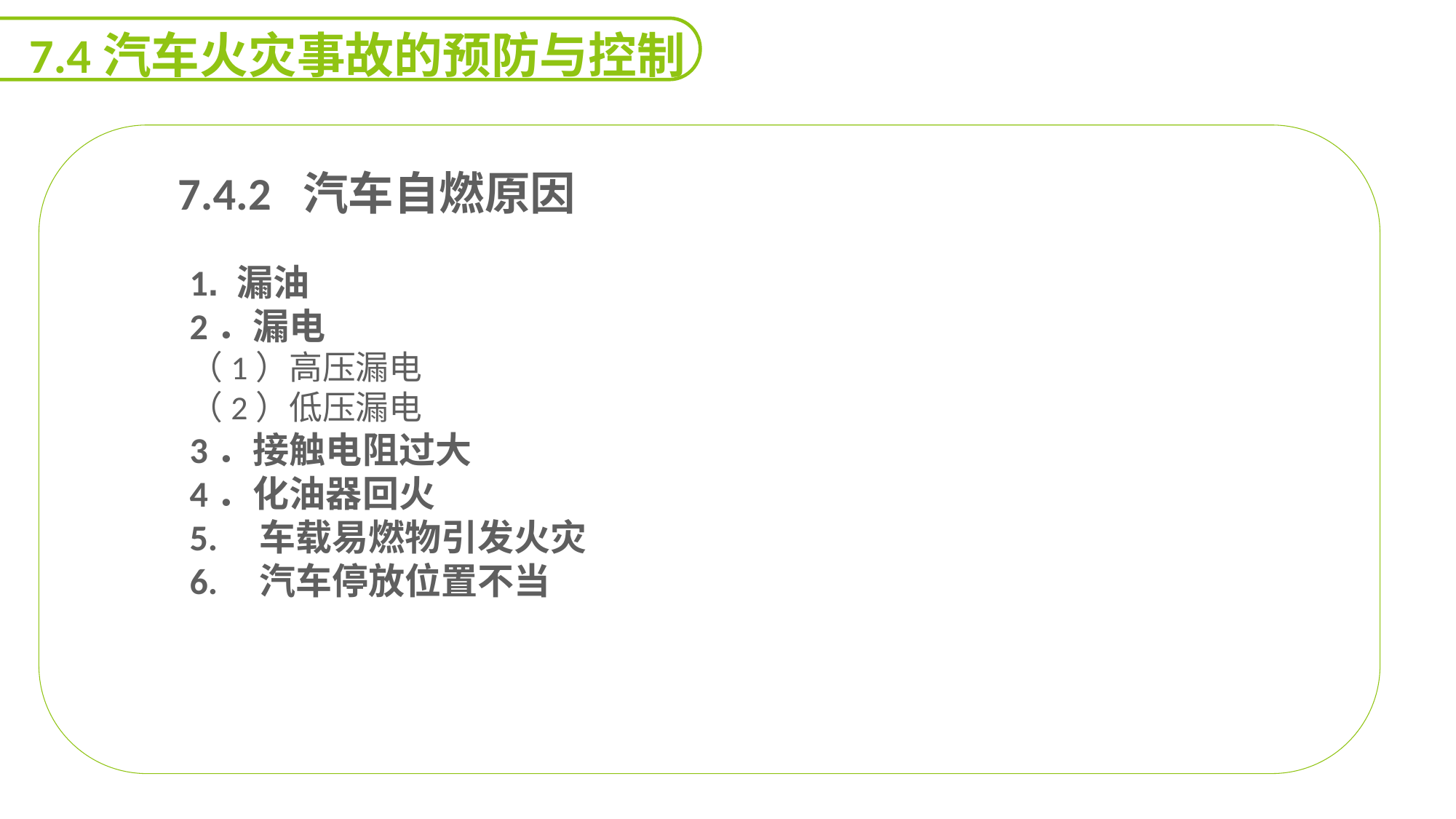

7.4汽车火灾事故的预防与控制

 7.4.2  汽车自燃原因

1. 漏油
2．漏电
（1）高压漏电
（2）低压漏电
3．接触电阻过大
4．化油器回火
5.    车载易燃物引发火灾
6.    汽车停放位置不当
能力
目标
延迟符